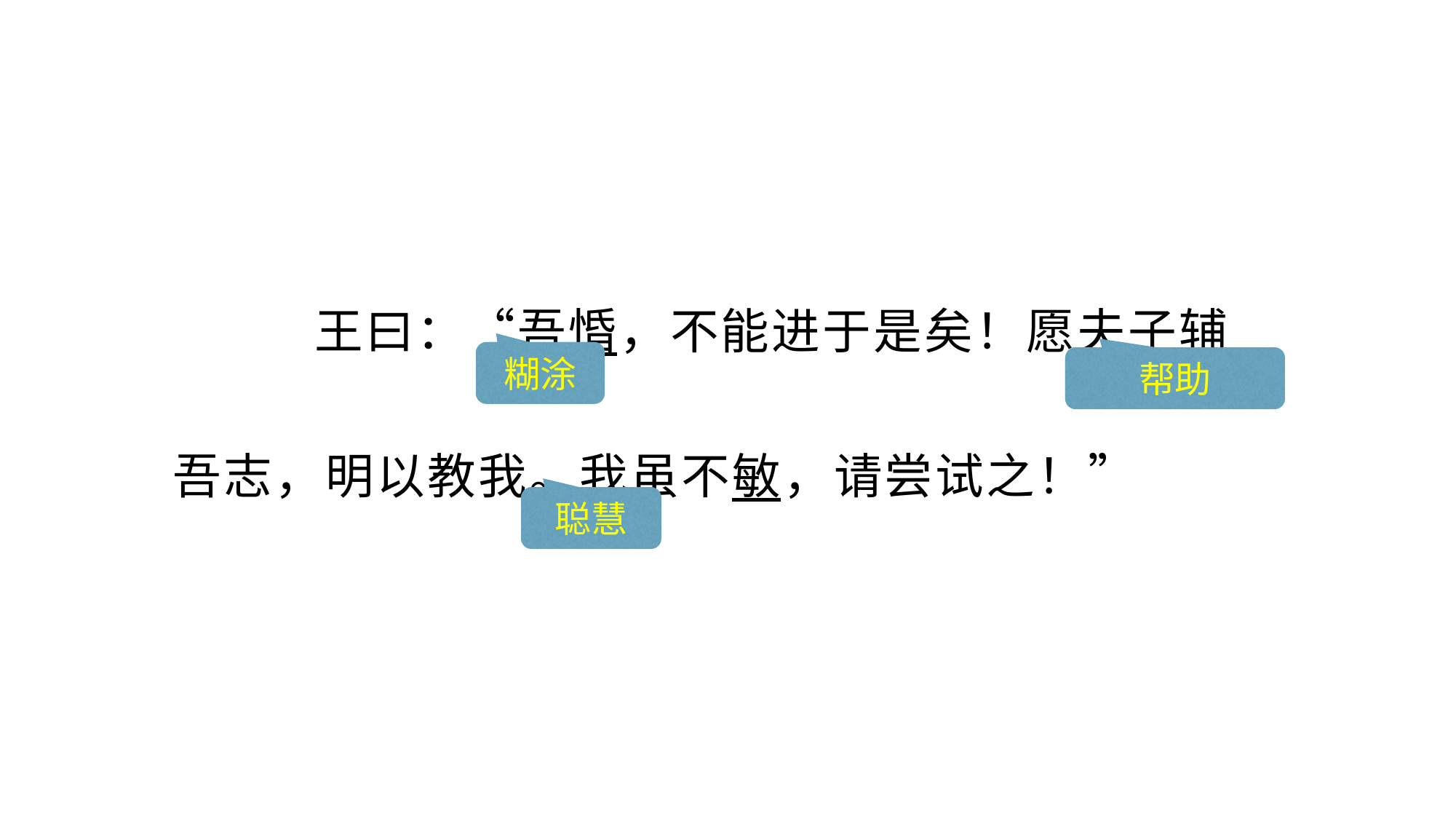

王曰：“吾惛，不能进于是矣！愿夫子辅吾志，明以教我。我虽不敏，请尝试之！”
糊涂
帮助
聪慧